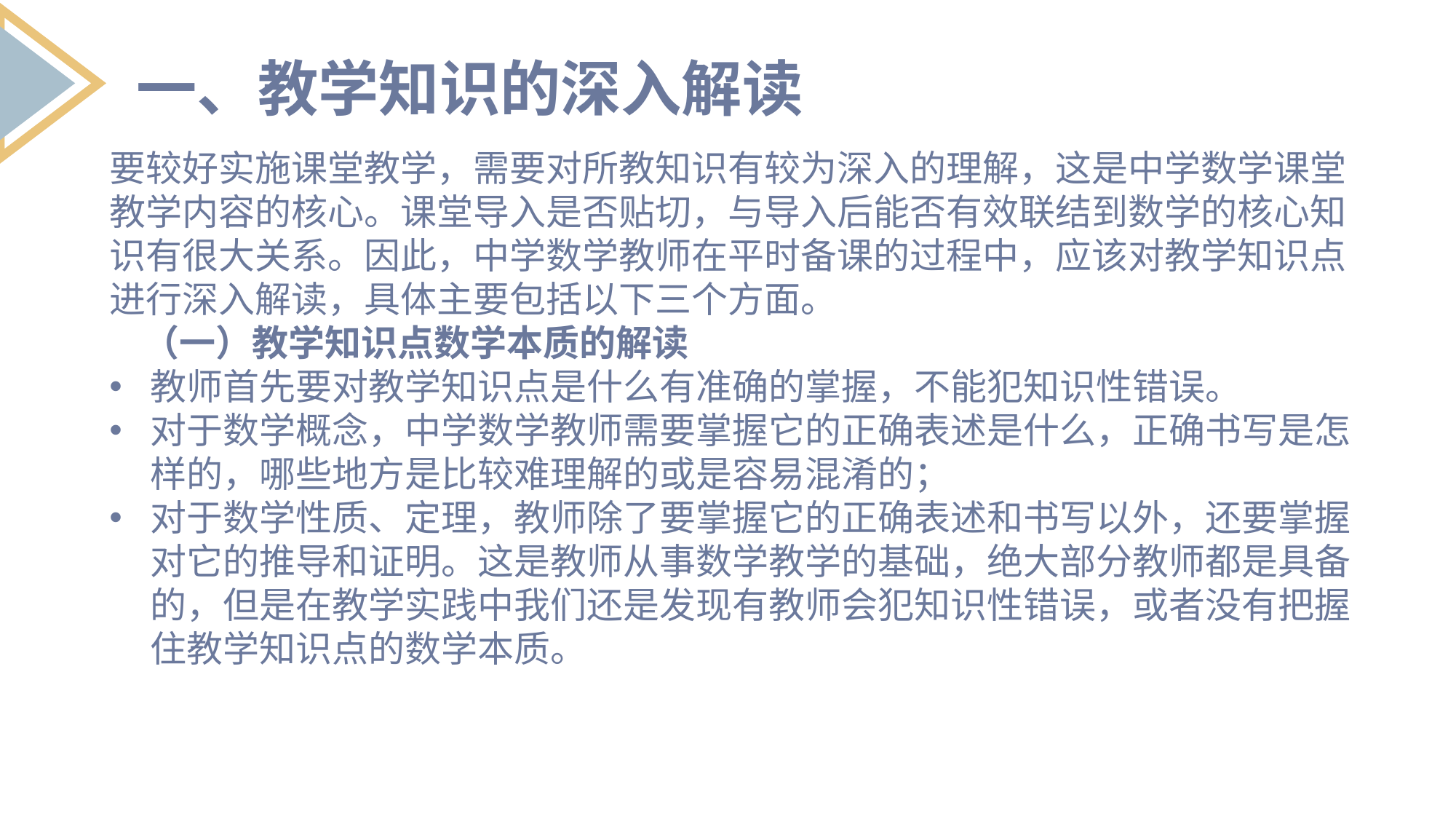

一、教学知识的深入解读

要较好实施课堂教学，需要对所教知识有较为深入的理解，这是中学数学课堂教学内容的核心。课堂导入是否贴切，与导入后能否有效联结到数学的核心知识有很大关系。因此，中学数学教师在平时备课的过程中，应该对教学知识点进行深入解读，具体主要包括以下三个方面。
   （一）教学知识点数学本质的解读
教师首先要对教学知识点是什么有准确的掌握，不能犯知识性错误。
对于数学概念，中学数学教师需要掌握它的正确表述是什么，正确书写是怎样的，哪些地方是比较难理解的或是容易混淆的；
对于数学性质、定理，教师除了要掌握它的正确表述和书写以外，还要掌握对它的推导和证明。这是教师从事数学教学的基础，绝大部分教师都是具备的，但是在教学实践中我们还是发现有教师会犯知识性错误，或者没有把握住教学知识点的数学本质。